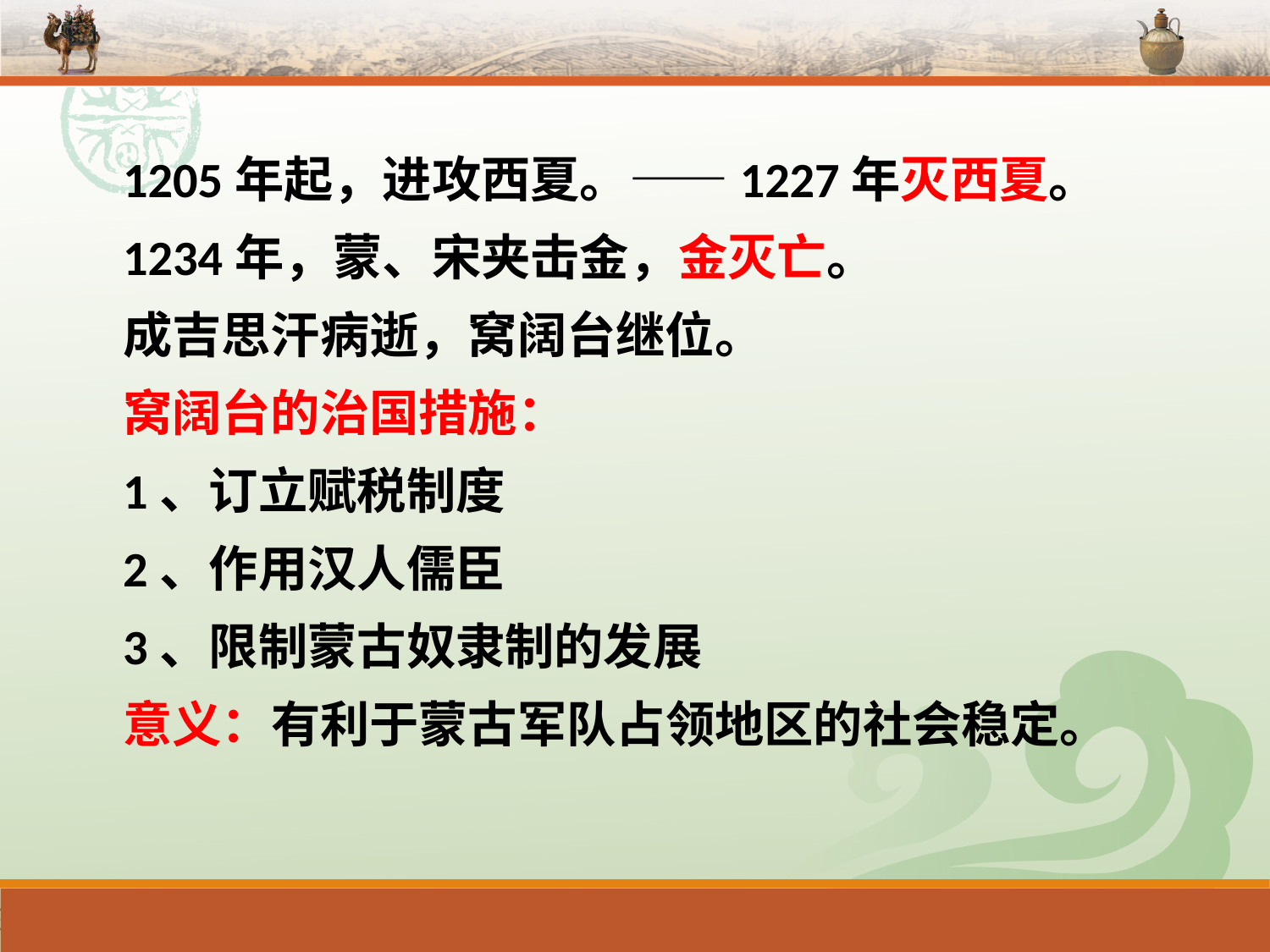

1205年起，进攻西夏。——1227年灭西夏。
1234年，蒙、宋夹击金，金灭亡。
成吉思汗病逝，窝阔台继位。
窝阔台的治国措施：
1、订立赋税制度
2、作用汉人儒臣
3、限制蒙古奴隶制的发展
意义：有利于蒙古军队占领地区的社会稳定。